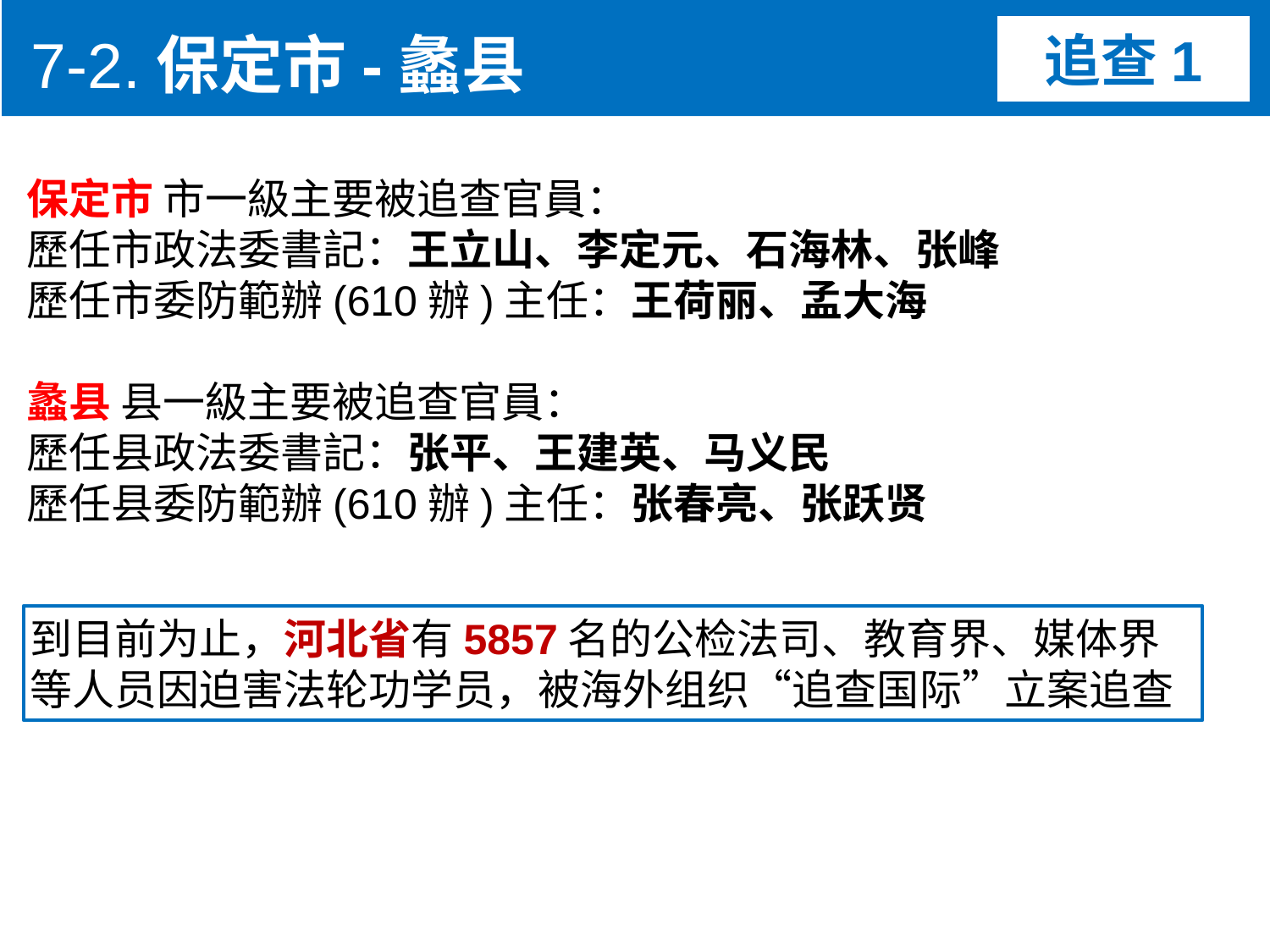

7-2.保定市-蠡县
追查1

保定市 市一級主要被追查官員：
歷任市政法委書記：王立山、李定元、石海林、张峰
歷任市委防範辦(610辦)主任：王荷丽、孟大海

蠡县 县一級主要被追查官員：
歷任县政法委書記：张平、王建英、马义民
歷任县委防範辦(610辦)主任：张春亮、张跃贤
到目前为止，河北省有5857名的公检法司、教育界、媒体界等人员因迫害法轮功学员，被海外组织“追查国际”立案追查